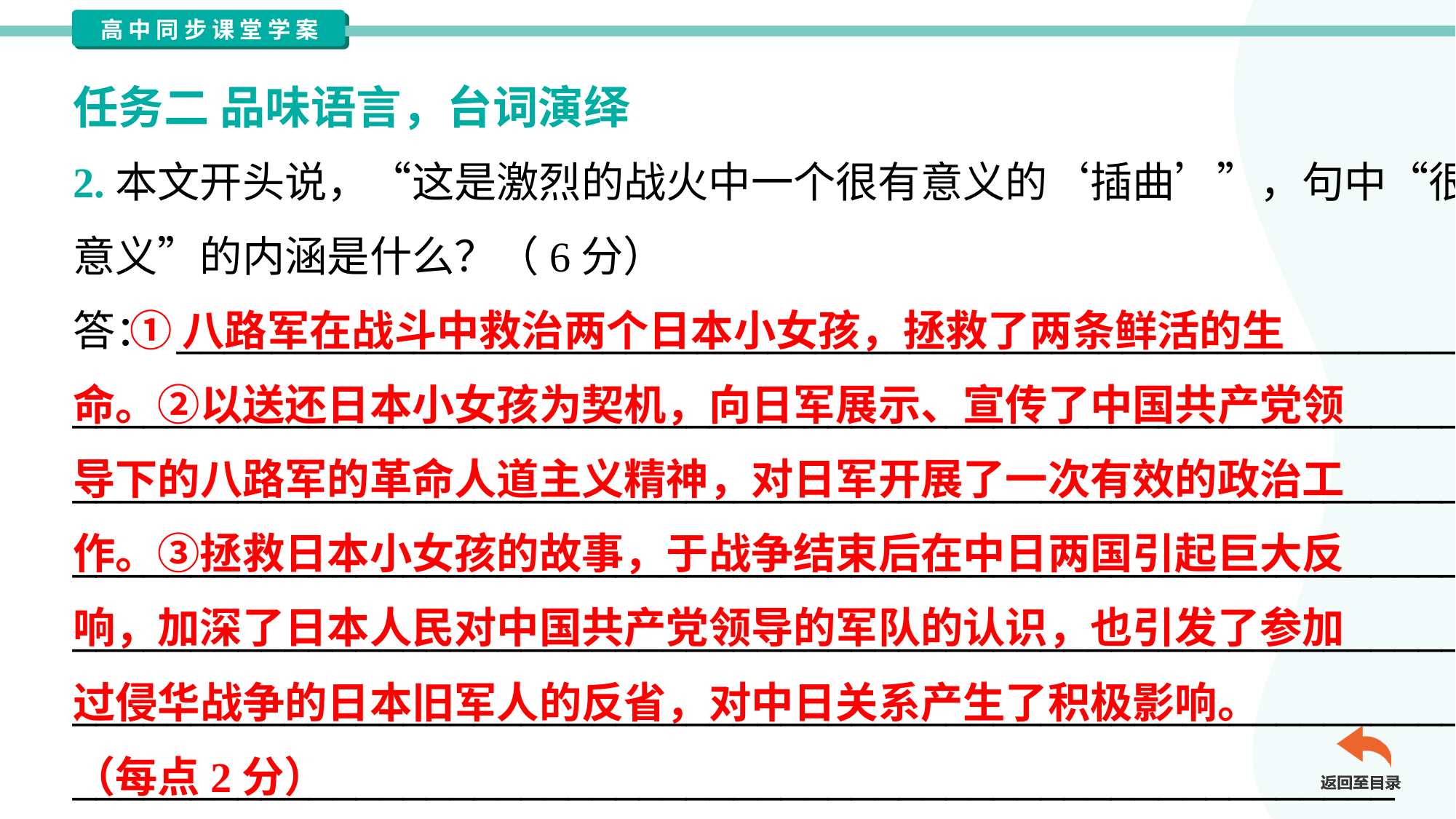

任务二 品味语言，台词演绎
2.本文开头说，“这是激烈的战火中一个很有意义的‘插曲’”，句中“很有
意义”的内涵是什么？（6分）
答： ________________________________________________________
_____________________________________________________________
_____________________________________________________________
_____________________________________________________________
_____________________________________________________________
_____________________________________________________________
________________________________________________________
      ①八路军在战斗中救治两个日本小女孩，拯救了两条鲜活的生
命。②以送还日本小女孩为契机，向日军展示、宣传了中国共产党领
导下的八路军的革命人道主义精神，对日军开展了一次有效的政治工
作。③拯救日本小女孩的故事，于战争结束后在中日两国引起巨大反
响，加深了日本人民对中国共产党领导的军队的认识，也引发了参加
过侵华战争的日本旧军人的反省，对中日关系产生了积极影响。
（每点2分）